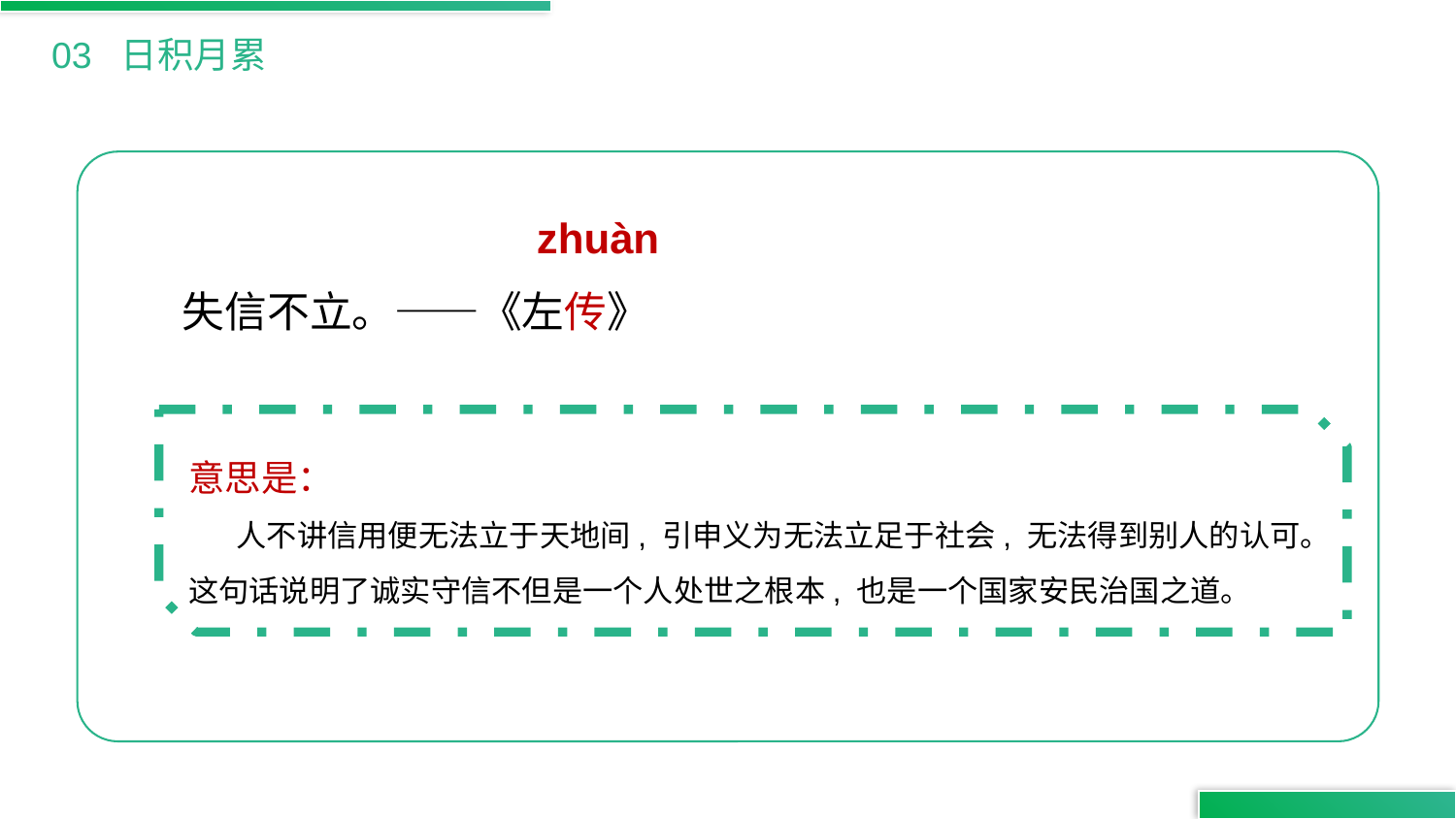

03  日积月累
zhuàn
失信不立。——《左传》
意思是：
      人不讲信用便无法立于天地间, 引申义为无法立足于社会, 无法得到别人的认可。这句话说明了诚实守信不但是一个人处世之根本, 也是一个国家安民治国之道。